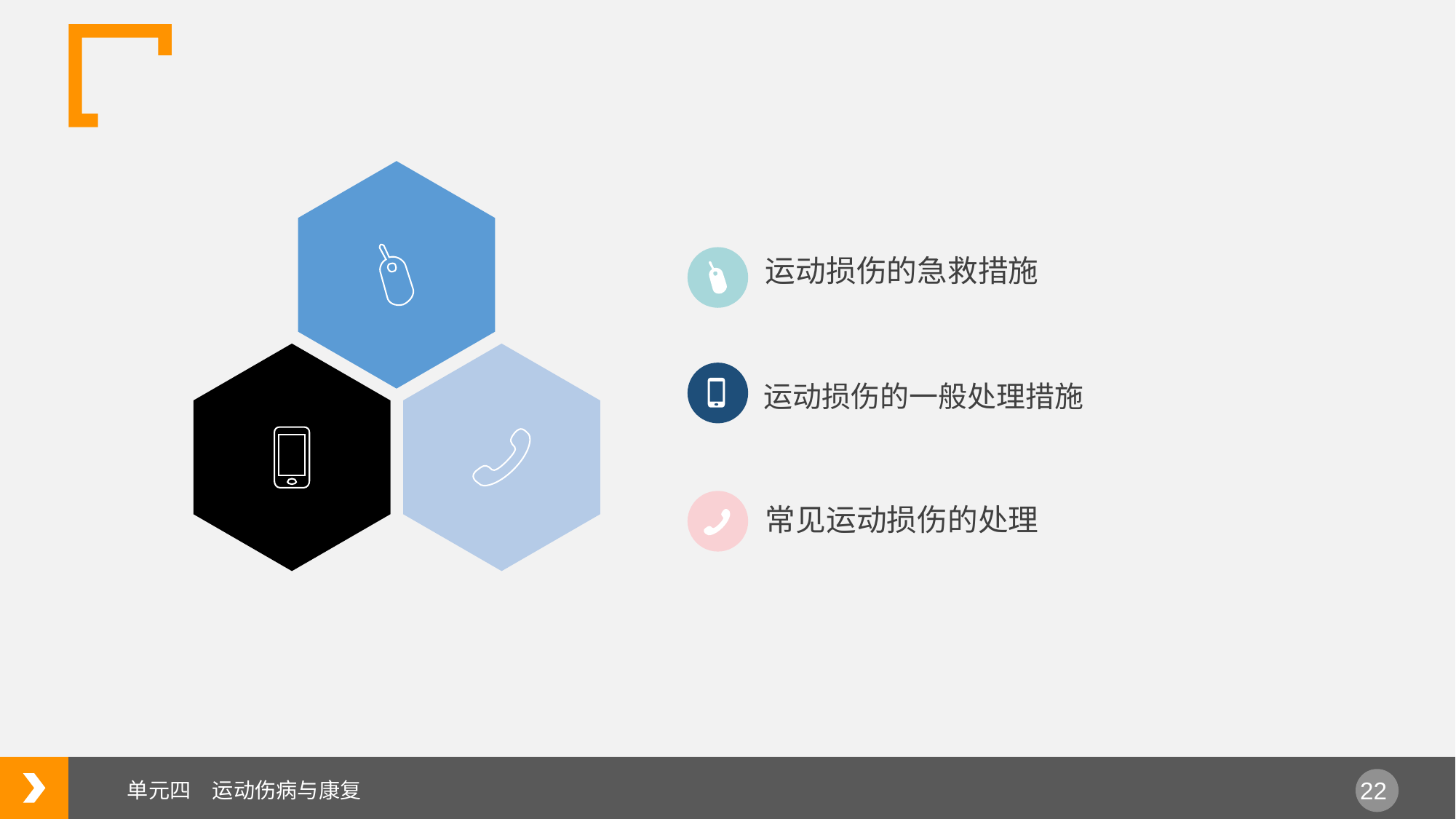

运动损伤的急救措施

运动损伤的一般处理措施

常见运动损伤的处理

单元四　运动伤病与康复